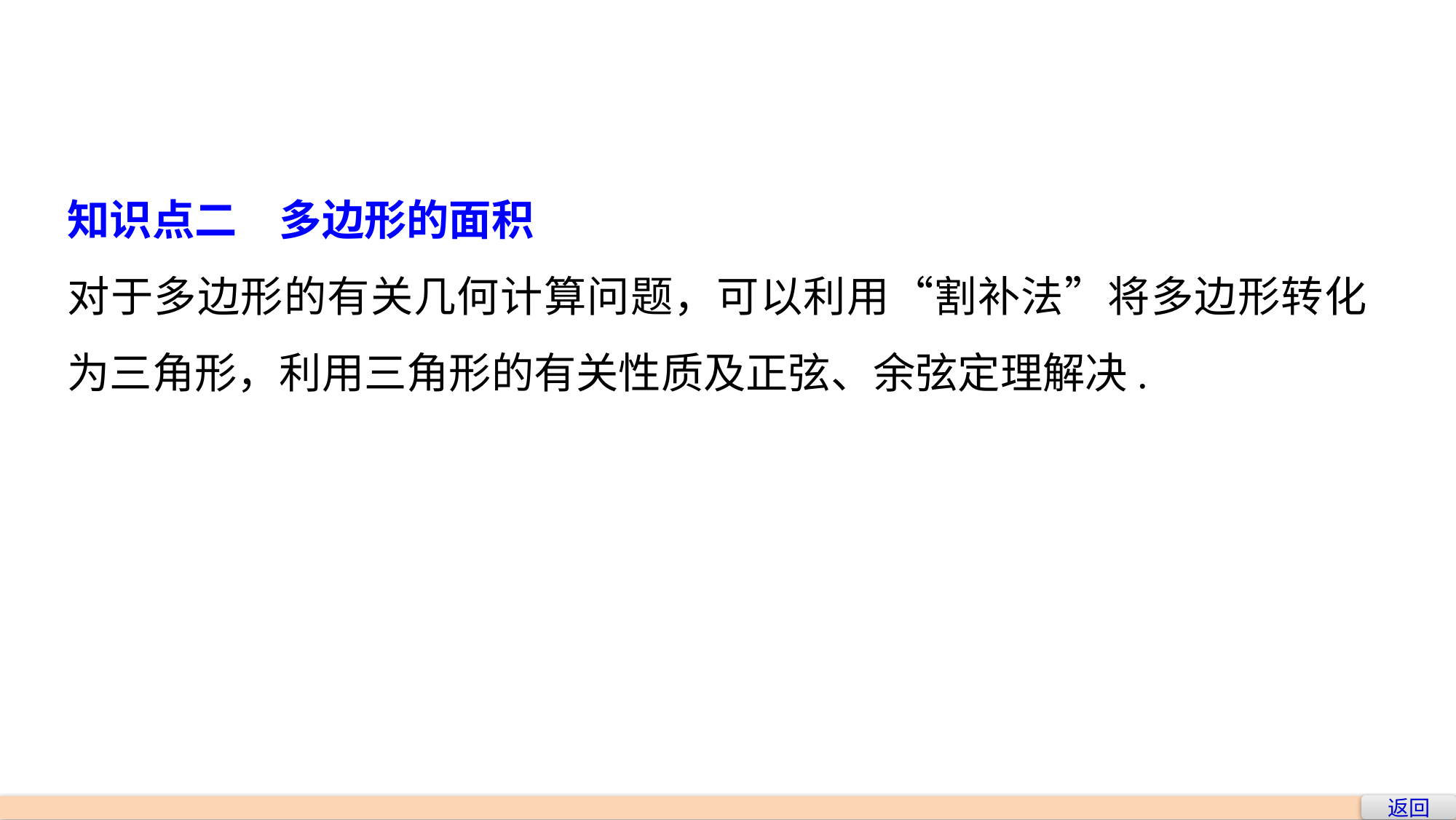

知识点二　多边形的面积
对于多边形的有关几何计算问题，可以利用“割补法”将多边形转化为三角形，利用三角形的有关性质及正弦、余弦定理解决.
返回